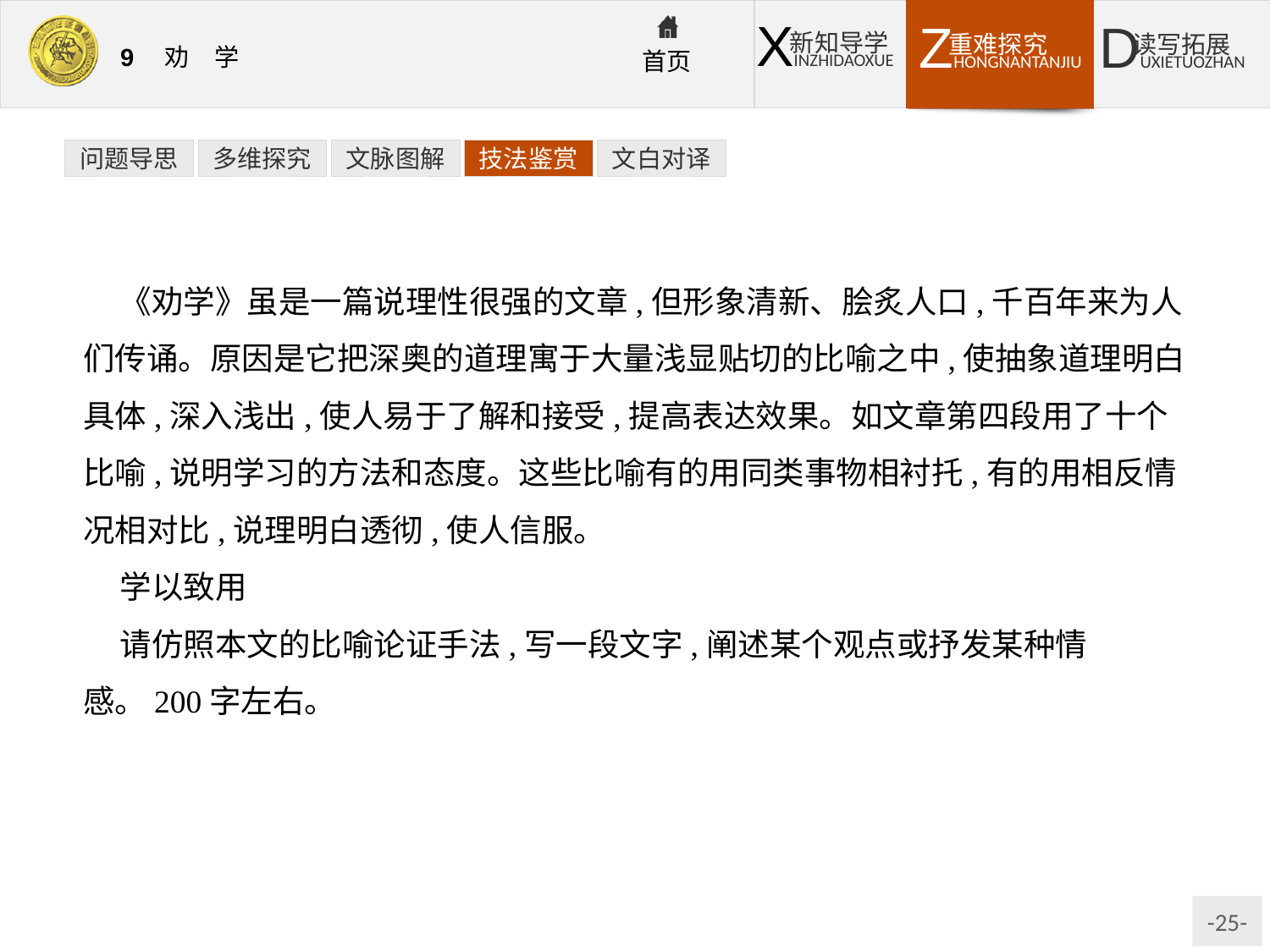

问题导思
多维探究
文脉图解
技法鉴赏
文白对译
《劝学》虽是一篇说理性很强的文章,但形象清新、脍炙人口,千百年来为人们传诵。原因是它把深奥的道理寓于大量浅显贴切的比喻之中,使抽象道理明白具体,深入浅出,使人易于了解和接受,提高表达效果。如文章第四段用了十个比喻,说明学习的方法和态度。这些比喻有的用同类事物相衬托,有的用相反情况相对比,说理明白透彻,使人信服。
学以致用
请仿照本文的比喻论证手法,写一段文字,阐述某个观点或抒发某种情感。200字左右。